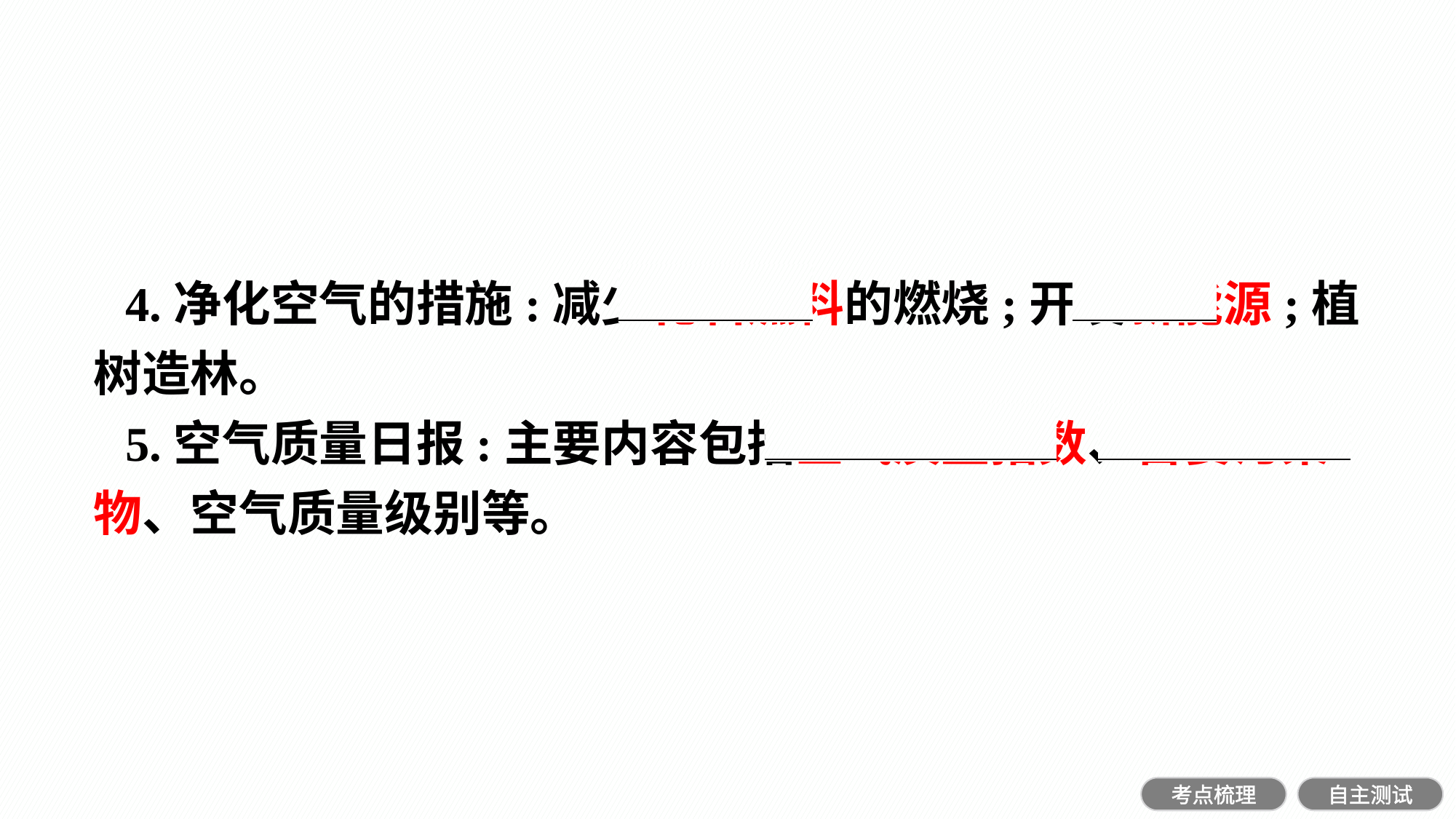

4.净化空气的措施:减少化石燃料的燃烧;开发新能源;植树造林。
5.空气质量日报:主要内容包括空气质量指数、首要污染物、空气质量级别等。